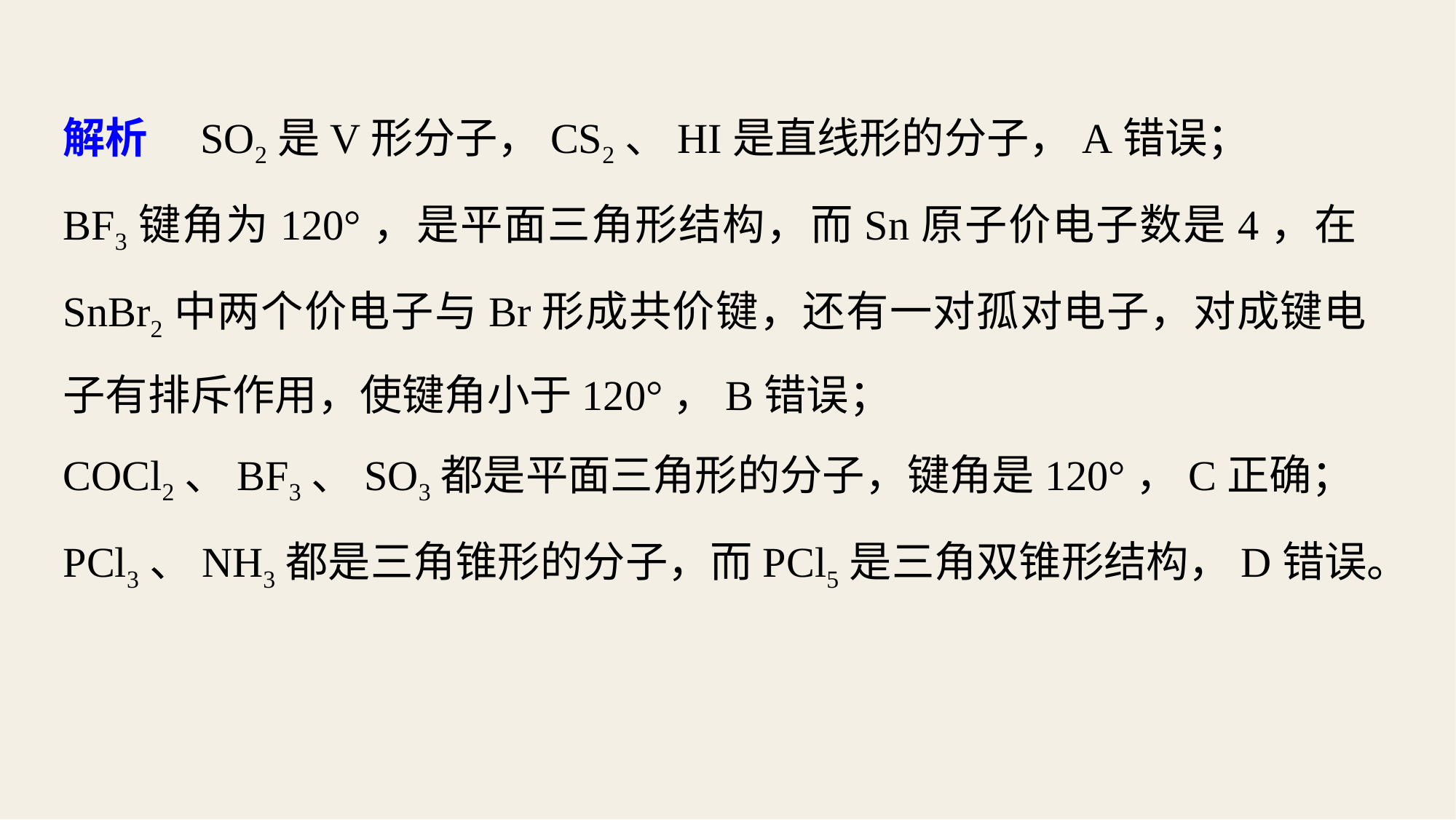

解析　SO2是V形分子，CS2、HI是直线形的分子，A错误；
BF3键角为120°，是平面三角形结构，而Sn原子价电子数是4，在SnBr2中两个价电子与Br形成共价键，还有一对孤对电子，对成键电子有排斥作用，使键角小于120°，B错误；
COCl2、BF3、SO3都是平面三角形的分子，键角是120°，C正确；
PCl3、NH3都是三角锥形的分子，而PCl5是三角双锥形结构，D错误。